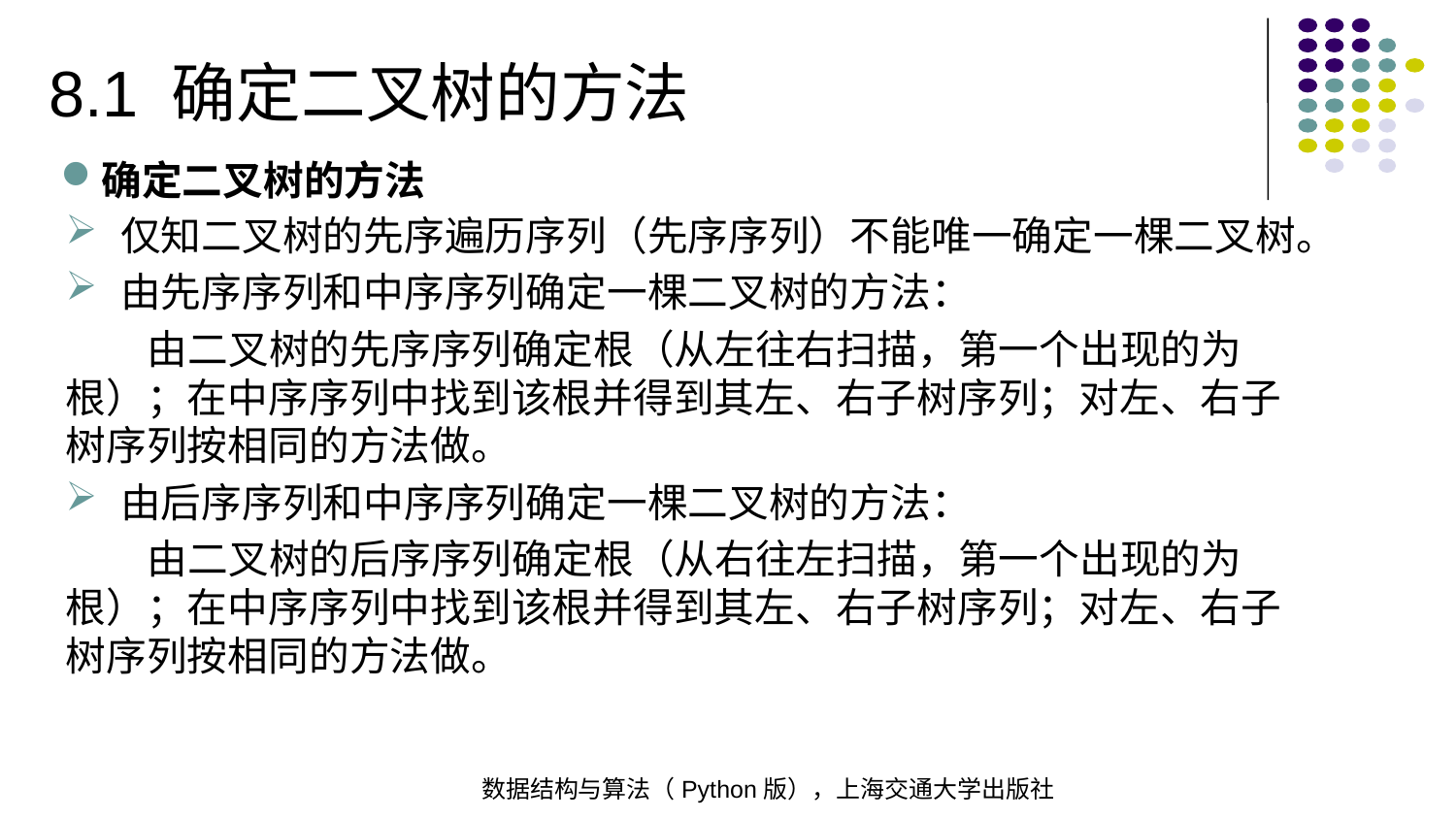

8.1 确定二叉树的方法
确定二叉树的方法
仅知二叉树的先序遍历序列（先序序列）不能唯一确定一棵二叉树。
由先序序列和中序序列确定一棵二叉树的方法：
        由二叉树的先序序列确定根（从左往右扫描，第一个出现的为根）；在中序序列中找到该根并得到其左、右子树序列；对左、右子树序列按相同的方法做。
由后序序列和中序序列确定一棵二叉树的方法：
        由二叉树的后序序列确定根（从右往左扫描，第一个出现的为根）；在中序序列中找到该根并得到其左、右子树序列；对左、右子树序列按相同的方法做。